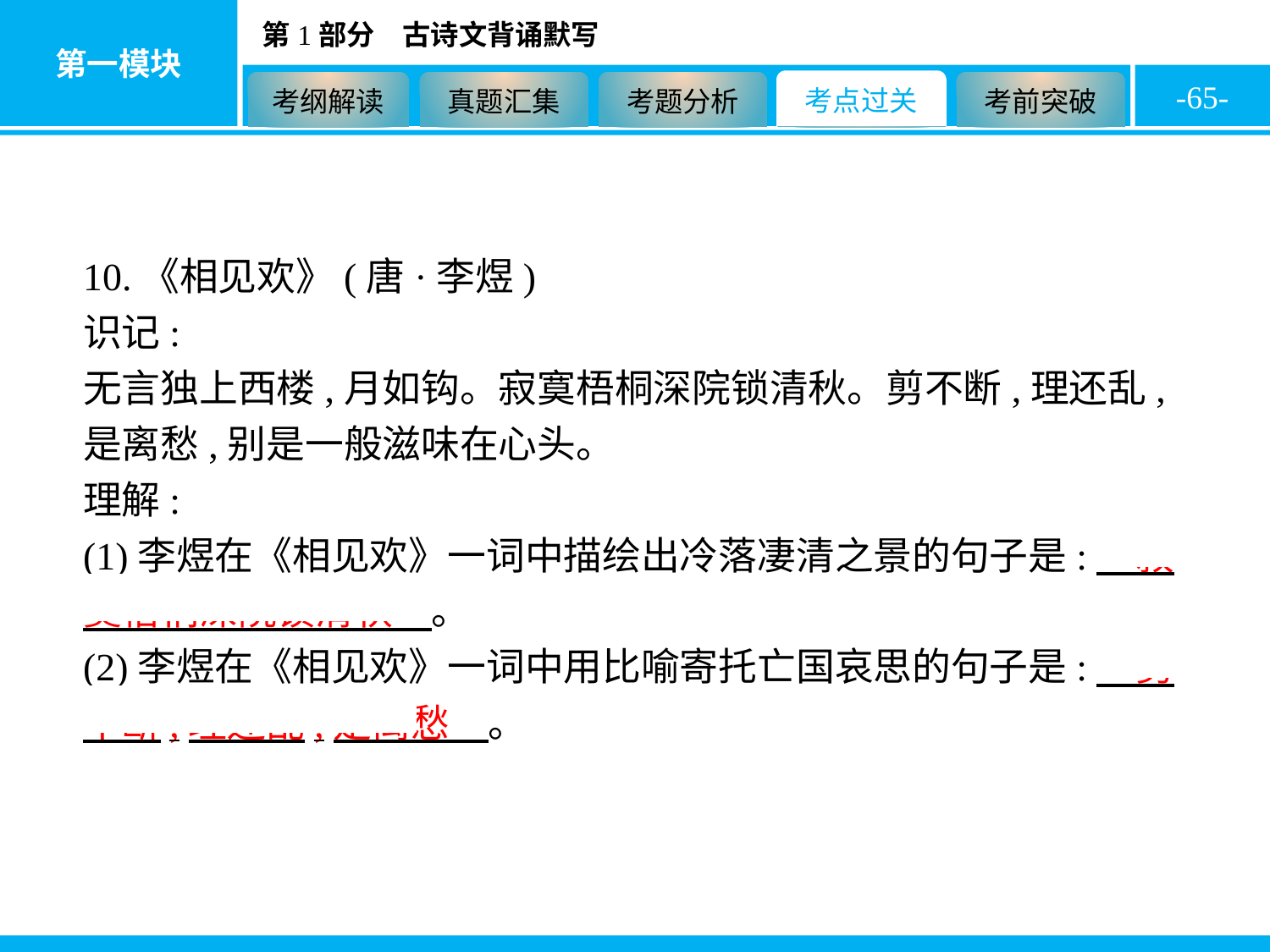

-65-
10.《相见欢》(唐·李煜)
识记:
无言独上西楼,月如钩。寂寞梧桐深院锁清秋。剪不断,理还乱,是离愁,别是一般滋味在心头。
理解:
(1)李煜在《相见欢》一词中描绘出冷落凄清之景的句子是:　寂寞梧桐深院锁清秋　。
(2)李煜在《相见欢》一词中用比喻寄托亡国哀思的句子是:　剪不断,理还乱,是离愁　。